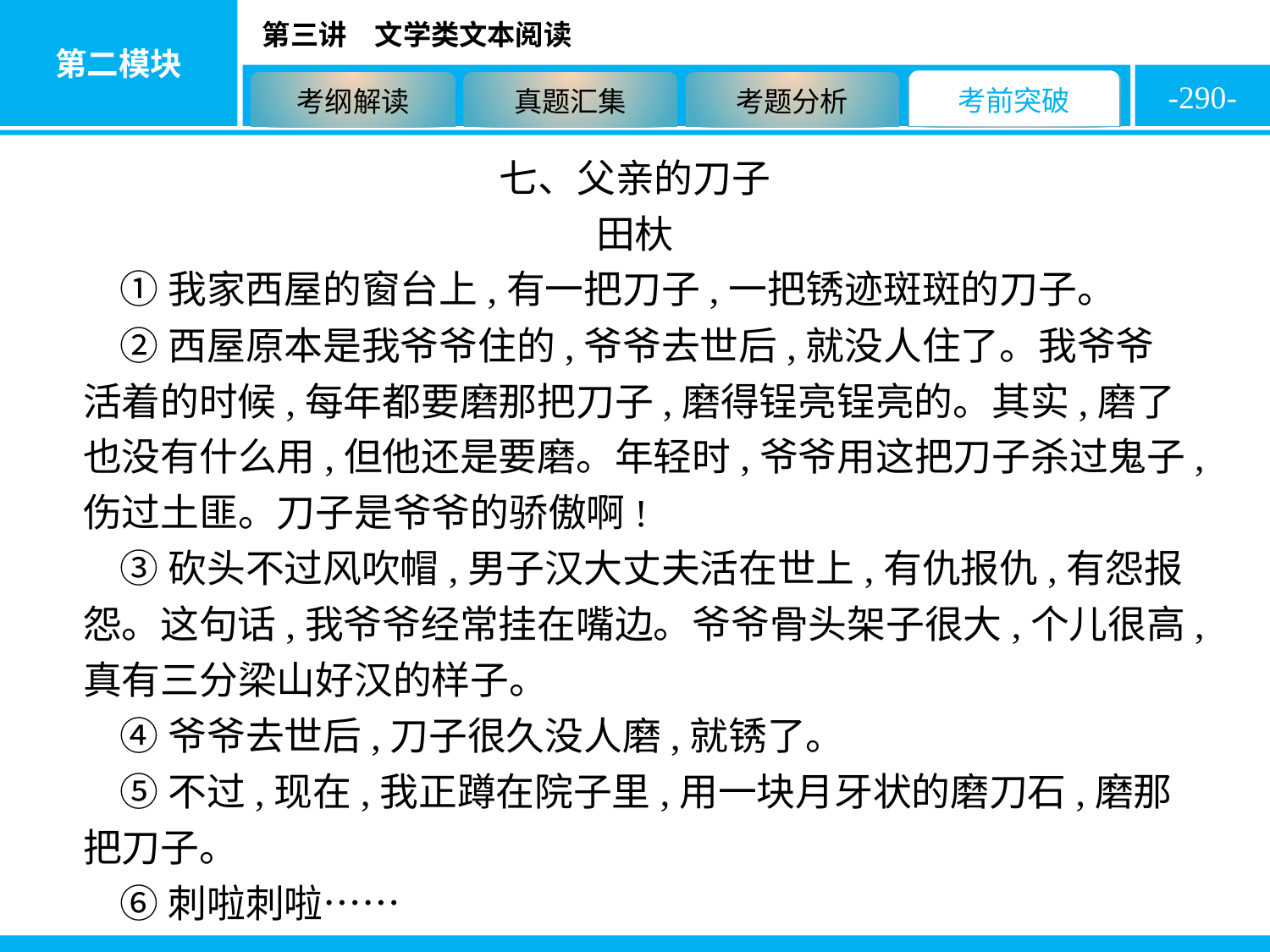

-290-
七、父亲的刀子
田杕
①我家西屋的窗台上,有一把刀子,一把锈迹斑斑的刀子。
②西屋原本是我爷爷住的,爷爷去世后,就没人住了。我爷爷活着的时候,每年都要磨那把刀子,磨得锃亮锃亮的。其实,磨了也没有什么用,但他还是要磨。年轻时,爷爷用这把刀子杀过鬼子,伤过土匪。刀子是爷爷的骄傲啊!
③砍头不过风吹帽,男子汉大丈夫活在世上,有仇报仇,有怨报怨。这句话,我爷爷经常挂在嘴边。爷爷骨头架子很大,个儿很高,真有三分梁山好汉的样子。
④爷爷去世后,刀子很久没人磨,就锈了。
⑤不过,现在,我正蹲在院子里,用一块月牙状的磨刀石,磨那把刀子。
⑥刺啦刺啦……